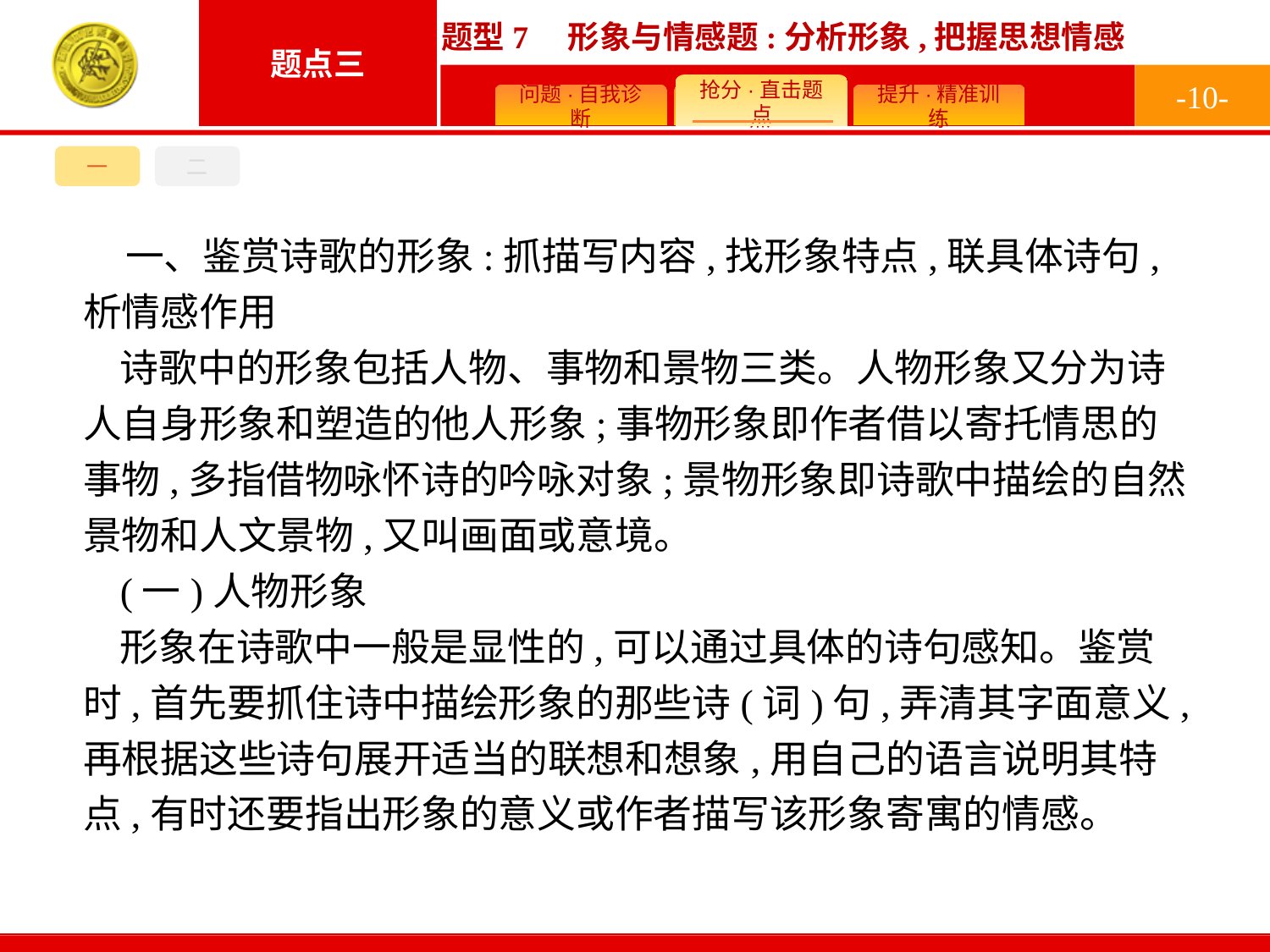

-10-
一
二
一、鉴赏诗歌的形象:抓描写内容,找形象特点,联具体诗句,析情感作用
诗歌中的形象包括人物、事物和景物三类。人物形象又分为诗人自身形象和塑造的他人形象;事物形象即作者借以寄托情思的事物,多指借物咏怀诗的吟咏对象;景物形象即诗歌中描绘的自然景物和人文景物,又叫画面或意境。
(一)人物形象
形象在诗歌中一般是显性的,可以通过具体的诗句感知。鉴赏时,首先要抓住诗中描绘形象的那些诗(词)句,弄清其字面意义,再根据这些诗句展开适当的联想和想象,用自己的语言说明其特点,有时还要指出形象的意义或作者描写该形象寄寓的情感。